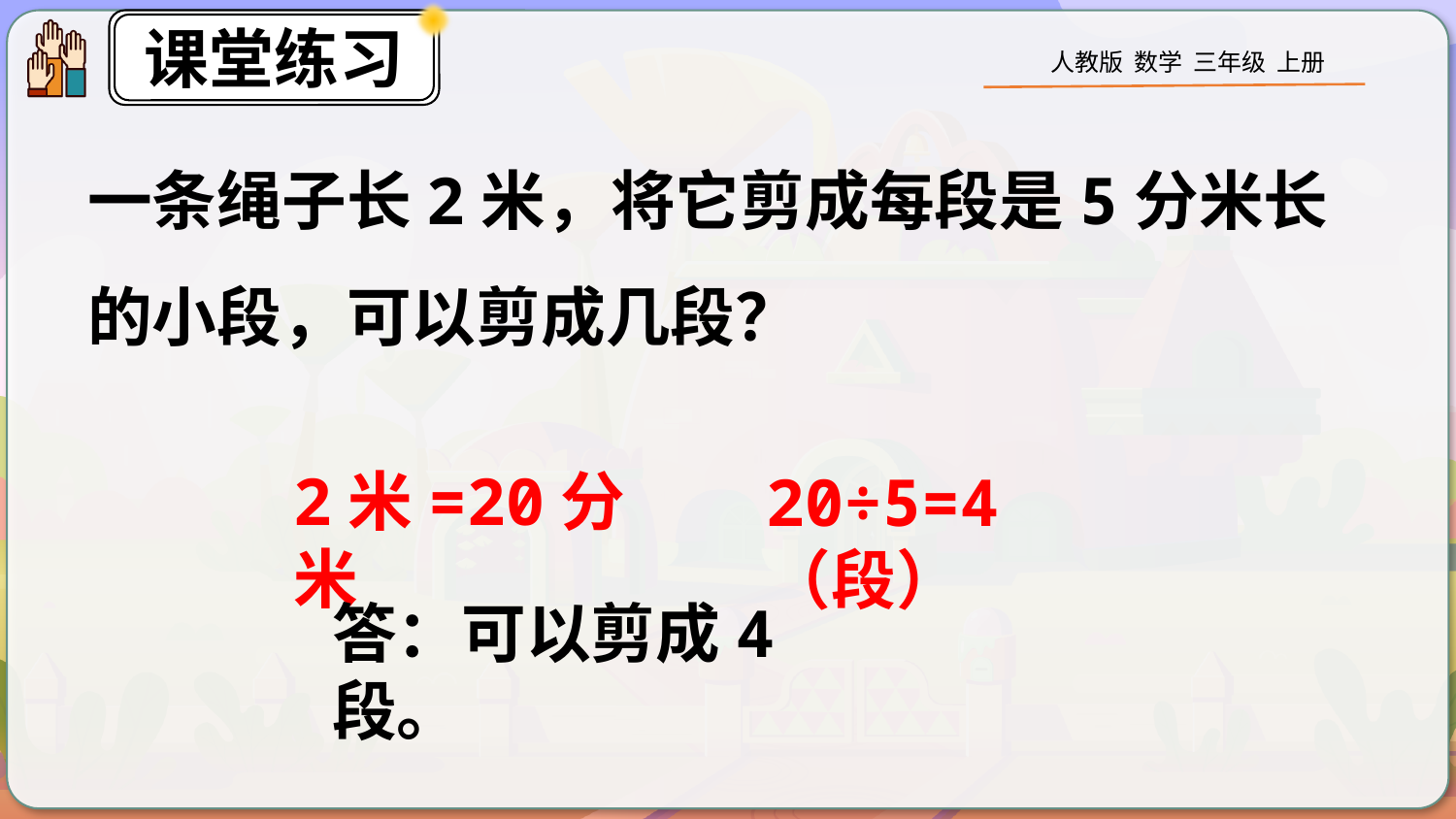

一条绳子长2米，将它剪成每段是5分米长的小段，可以剪成几段？
2米=20分米
20÷5=4（段）
答：可以剪成4段。